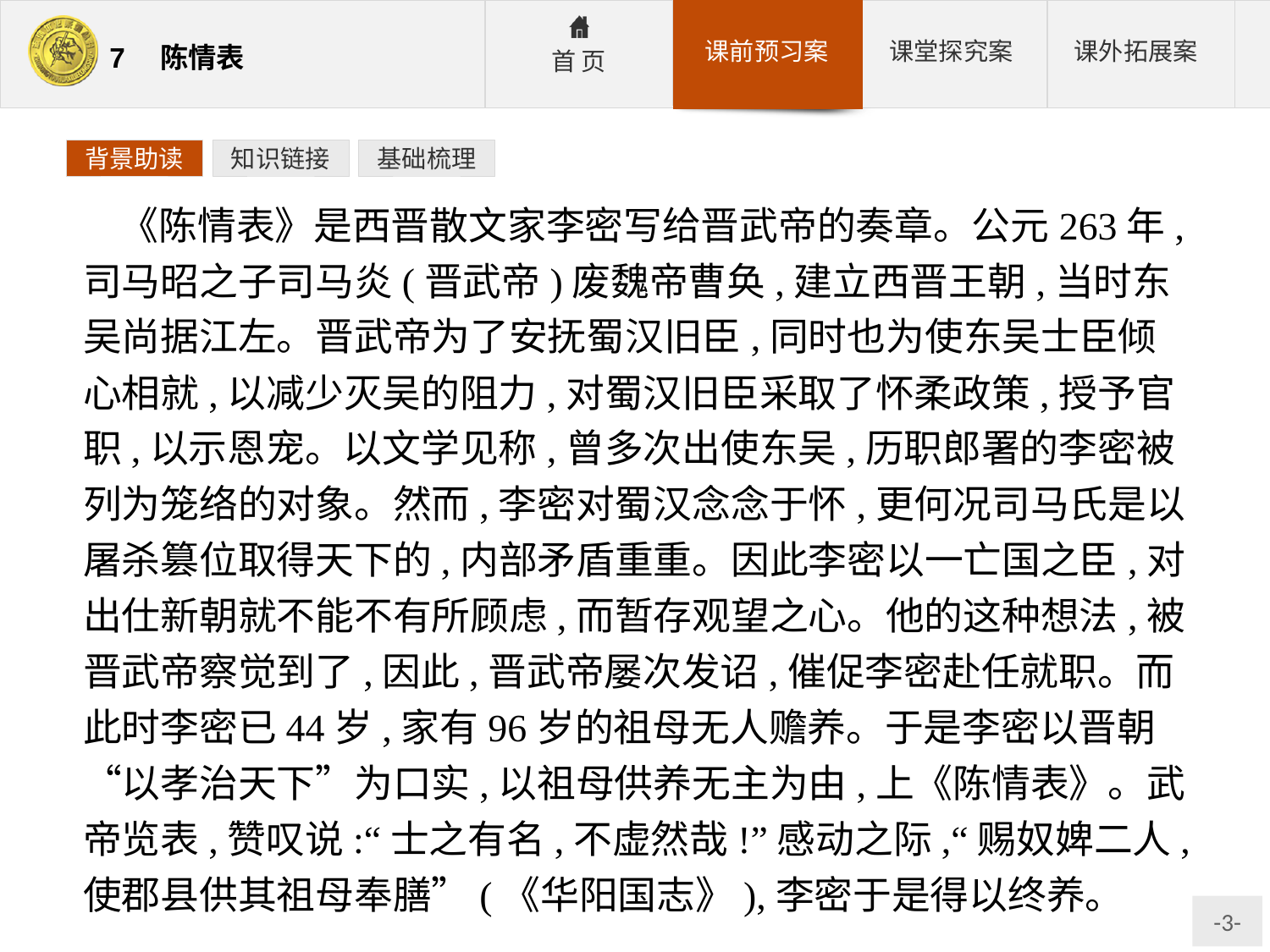

背景助读
知识链接
基础梳理
《陈情表》是西晋散文家李密写给晋武帝的奏章。公元263年,司马昭之子司马炎(晋武帝)废魏帝曹奂,建立西晋王朝,当时东吴尚据江左。晋武帝为了安抚蜀汉旧臣,同时也为使东吴士臣倾心相就,以减少灭吴的阻力,对蜀汉旧臣采取了怀柔政策,授予官职,以示恩宠。以文学见称,曾多次出使东吴,历职郎署的李密被列为笼络的对象。然而,李密对蜀汉念念于怀,更何况司马氏是以屠杀篡位取得天下的,内部矛盾重重。因此李密以一亡国之臣,对出仕新朝就不能不有所顾虑,而暂存观望之心。他的这种想法,被晋武帝察觉到了,因此,晋武帝屡次发诏,催促李密赴任就职。而此时李密已44岁,家有96岁的祖母无人赡养。于是李密以晋朝“以孝治天下”为口实,以祖母供养无主为由,上《陈情表》。武帝览表,赞叹说:“士之有名,不虚然哉!”感动之际,“赐奴婢二人,使郡县供其祖母奉膳”(《华阳国志》),李密于是得以终养。